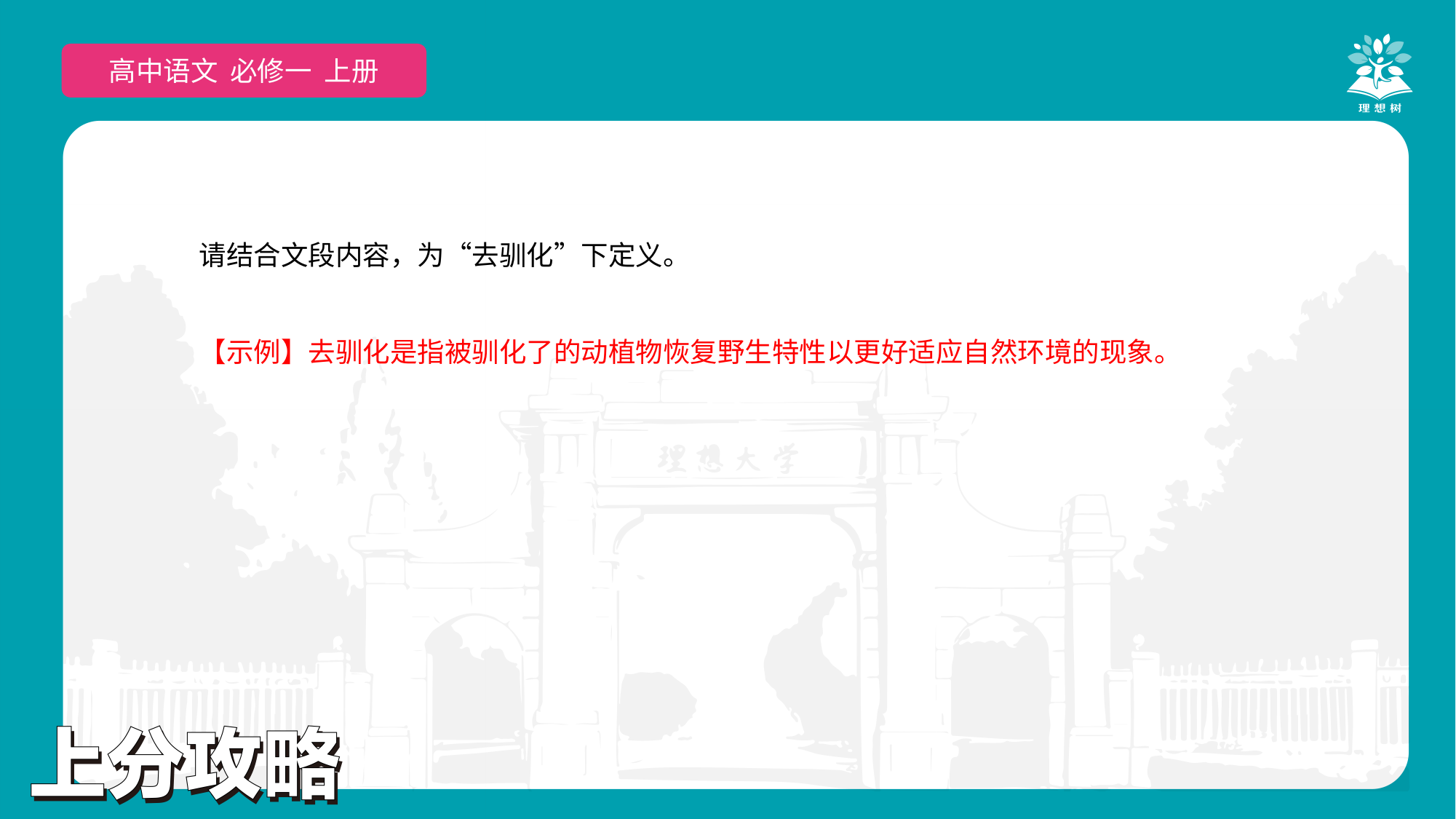

高中语文  必修一  上册
请结合文段内容，为“去驯化”下定义。
【示例】去驯化是指被驯化了的动植物恢复野生特性以更好适应自然环境的现象。